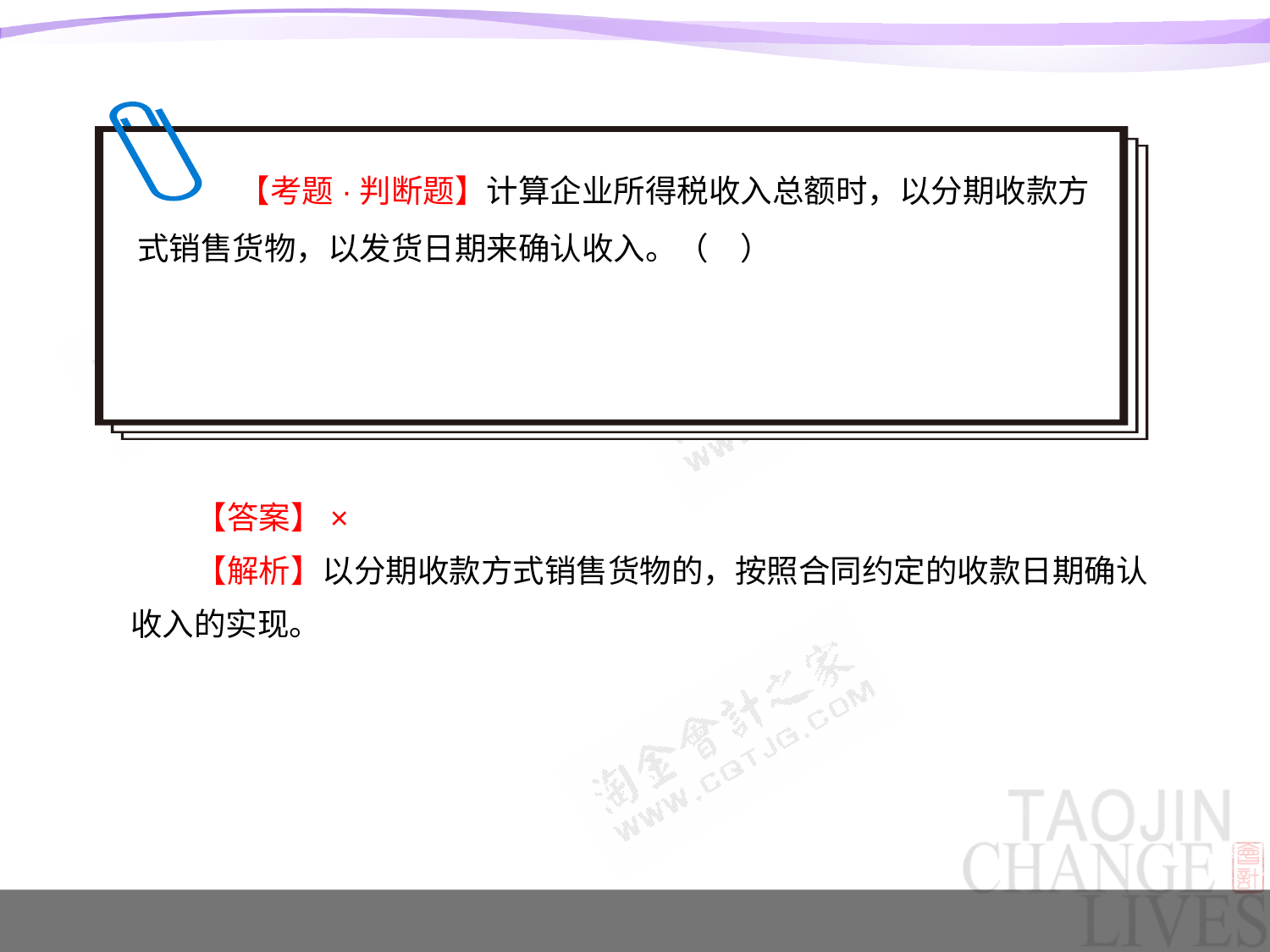

【考题·判断题】计算企业所得税收入总额时，以分期收款方式销售货物，以发货日期来确认收入。（　）

【答案】×
【解析】以分期收款方式销售货物的，按照合同约定的收款日期确认收入的实现。